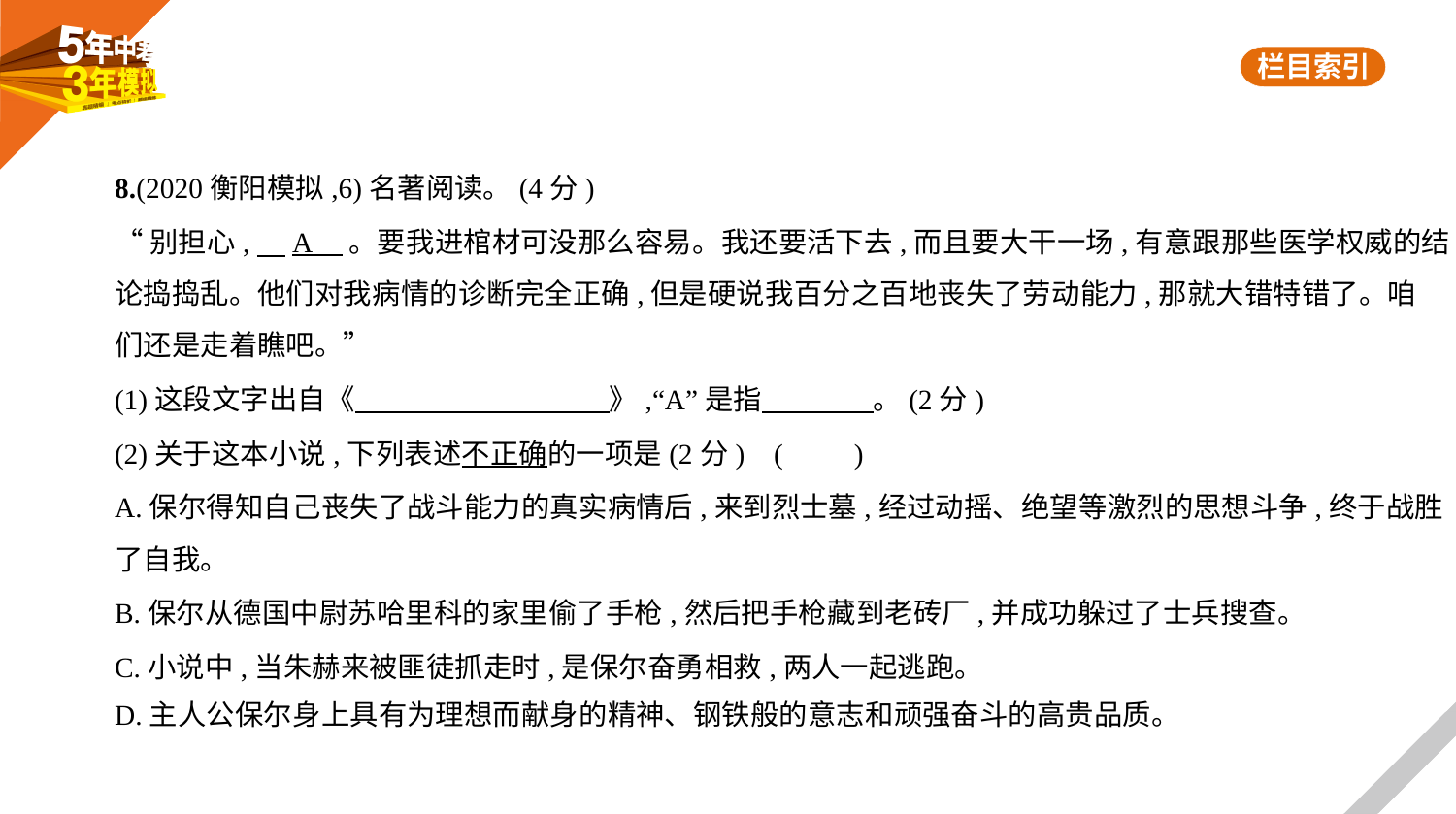

8.(2020衡阳模拟,6)名著阅读。(4分)
“别担心,　A    。要我进棺材可没那么容易。我还要活下去,而且要大干一场,有意跟那些医学权威的结
论捣捣乱。他们对我病情的诊断完全正确,但是硬说我百分之百地丧失了劳动能力,那就大错特错了。咱
们还是走着瞧吧。”
(1)这段文字出自《　　　　　　　　    》,“A”是指　　　    。(2分)
(2)关于这本小说,下列表述不正确的一项是(2分) (　　)
A.保尔得知自己丧失了战斗能力的真实病情后,来到烈士墓,经过动摇、绝望等激烈的思想斗争,终于战胜
了自我。
B.保尔从德国中尉苏哈里科的家里偷了手枪,然后把手枪藏到老砖厂,并成功躲过了士兵搜查。
C.小说中,当朱赫来被匪徒抓走时,是保尔奋勇相救,两人一起逃跑。
D.主人公保尔身上具有为理想而献身的精神、钢铁般的意志和顽强奋斗的高贵品质。